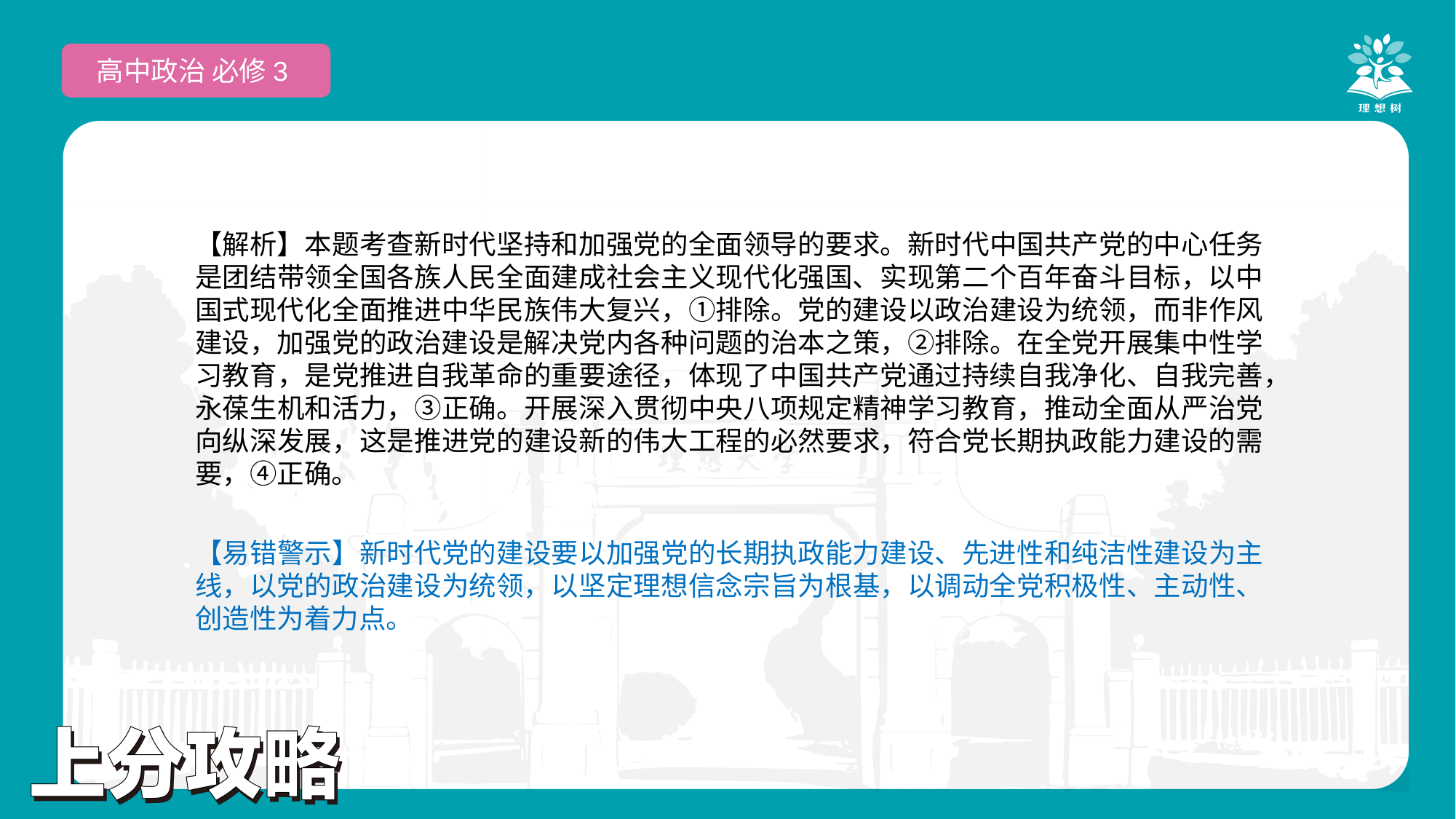

高中政治 必修3
【解析】本题考查新时代坚持和加强党的全面领导的要求。新时代中国共产党的中心任务是团结带领全国各族人民全面建成社会主义现代化强国、实现第二个百年奋斗目标，以中国式现代化全面推进中华民族伟大复兴，①排除。党的建设以政治建设为统领，而非作风建设，加强党的政治建设是解决党内各种问题的治本之策，②排除。在全党开展集中性学习教育，是党推进自我革命的重要途径，体现了中国共产党通过持续自我净化、自我完善，永葆生机和活力，③正确。开展深入贯彻中央八项规定精神学习教育，推动全面从严治党向纵深发展，这是推进党的建设新的伟大工程的必然要求，符合党长期执政能力建设的需要，④正确。
【易错警示】新时代党的建设要以加强党的长期执政能力建设、先进性和纯洁性建设为主线，以党的政治建设为统领，以坚定理想信念宗旨为根基，以调动全党积极性、主动性、创造性为着力点。